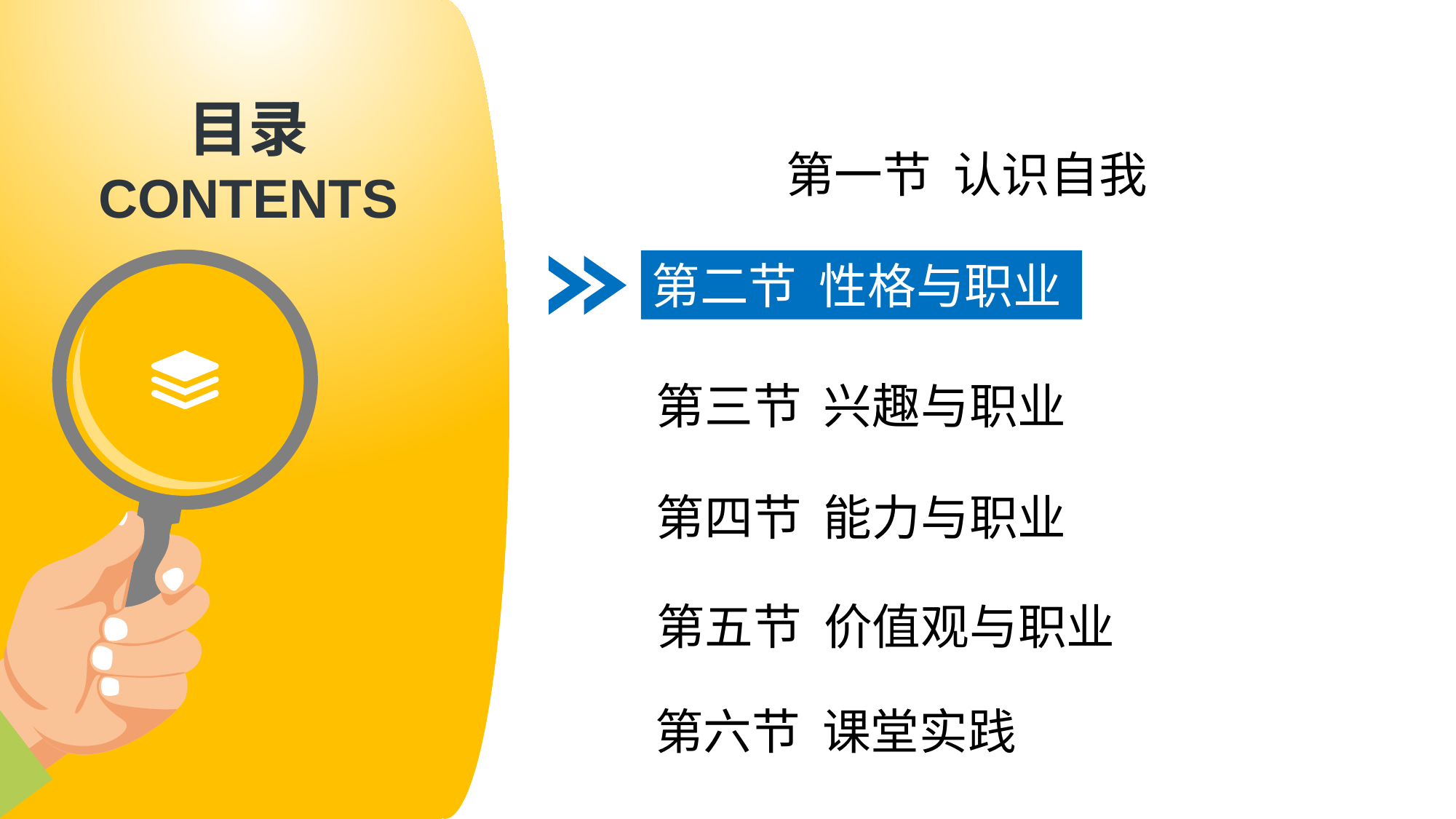

第一节  认识自我
第二节  性格与职业

第三节  兴趣与职业
第四节  能力与职业
第五节  价值观与职业
第六节  课堂实践